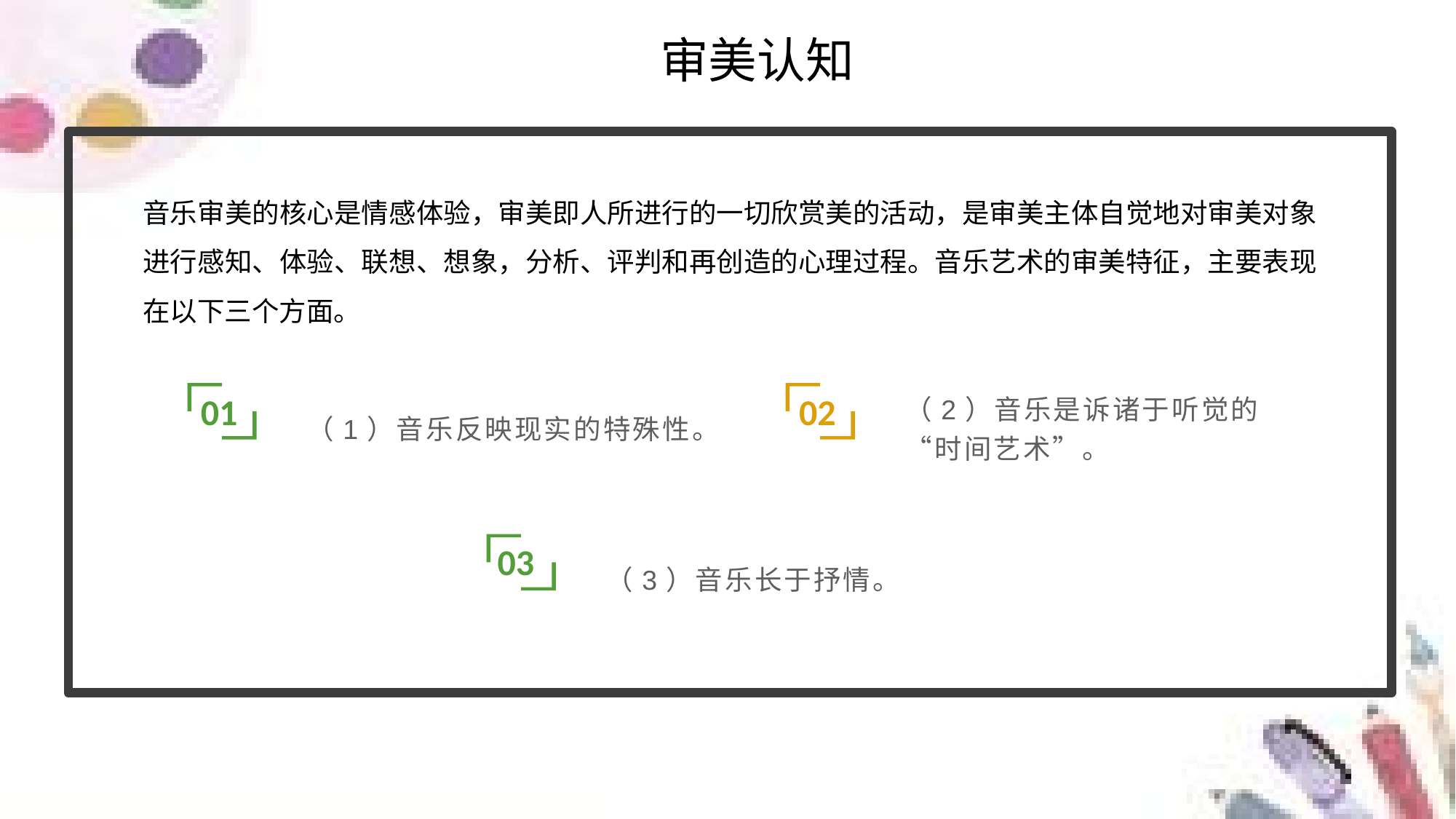

审美认知

音乐审美的核心是情感体验，审美即人所进行的一切欣赏美的活动，是审美主体自觉地对审美对象进行感知、体验、联想、想象，分析、评判和再创造的心理过程。音乐艺术的审美特征，主要表现在以下三个方面。
（1）音乐反映现实的特殊性。
（2）音乐是诉诸于听觉的“时间艺术”。

01
02
（3）音乐长于抒情。
03